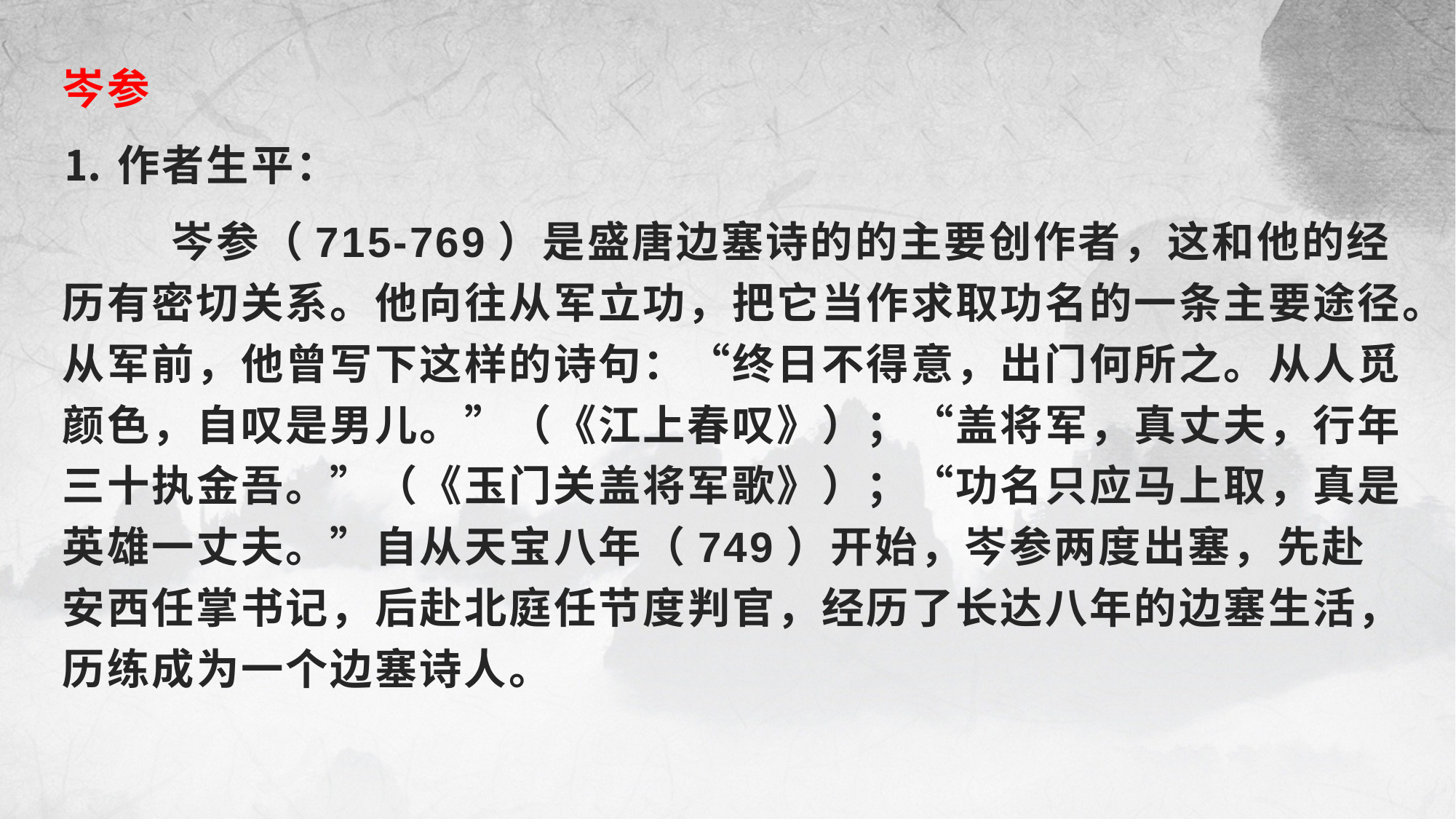

岑参
⒈作者生平：
	岑参（715-769）是盛唐边塞诗的的主要创作者，这和他的经历有密切关系。他向往从军立功，把它当作求取功名的一条主要途径。从军前，他曾写下这样的诗句：“终日不得意，出门何所之。从人觅颜色，自叹是男儿。”（《江上春叹》）；“盖将军，真丈夫，行年三十执金吾。”（《玉门关盖将军歌》）；“功名只应马上取，真是英雄一丈夫。”自从天宝八年（749）开始，岑参两度出塞，先赴安西任掌书记，后赴北庭任节度判官，经历了长达八年的边塞生活，历练成为一个边塞诗人。